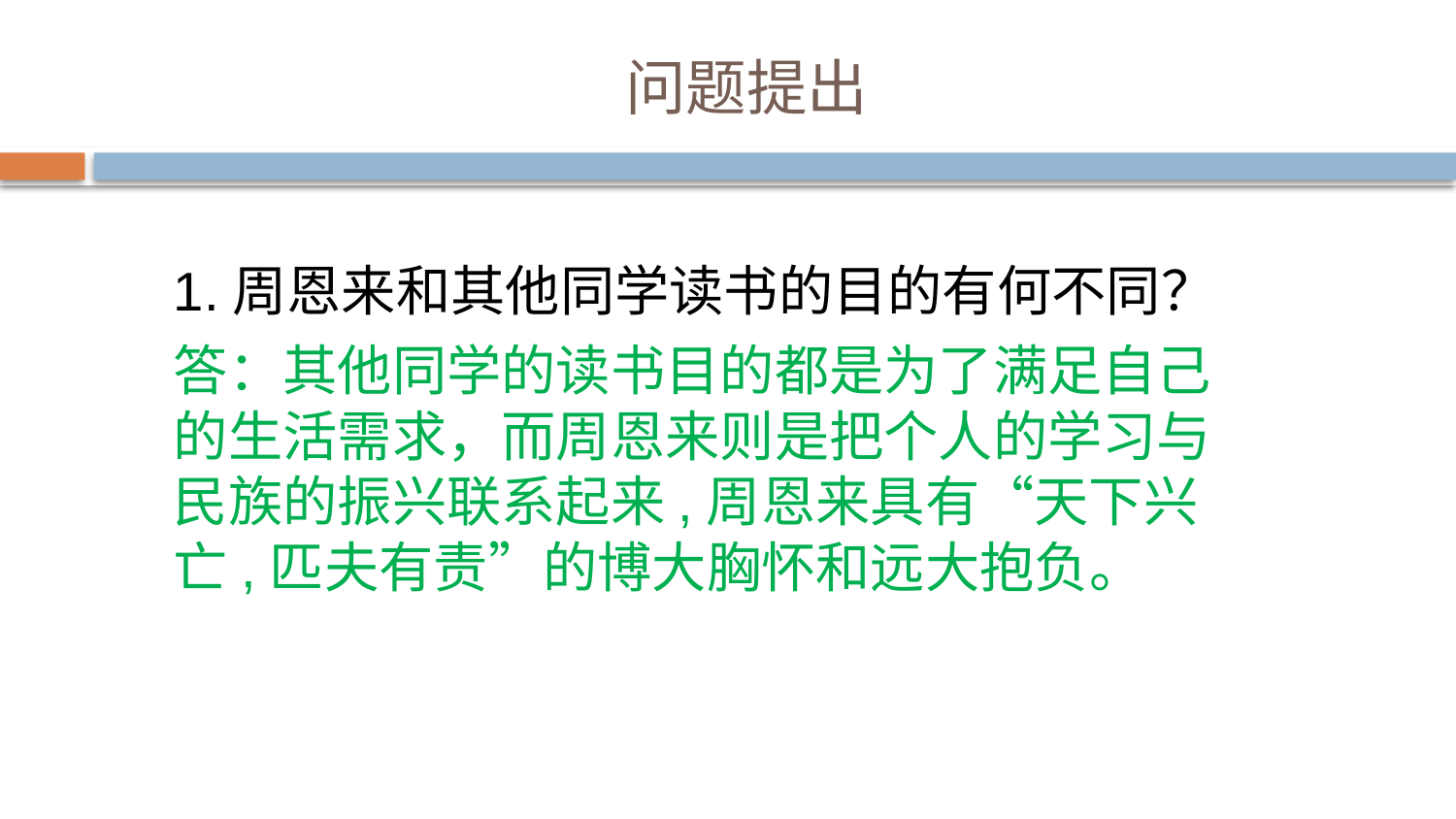

# 问题提出
1.周恩来和其他同学读书的目的有何不同？
答：其他同学的读书目的都是为了满足自己的生活需求，而周恩来则是把个人的学习与民族的振兴联系起来,周恩来具有“天下兴亡,匹夫有责”的博大胸怀和远大抱负。